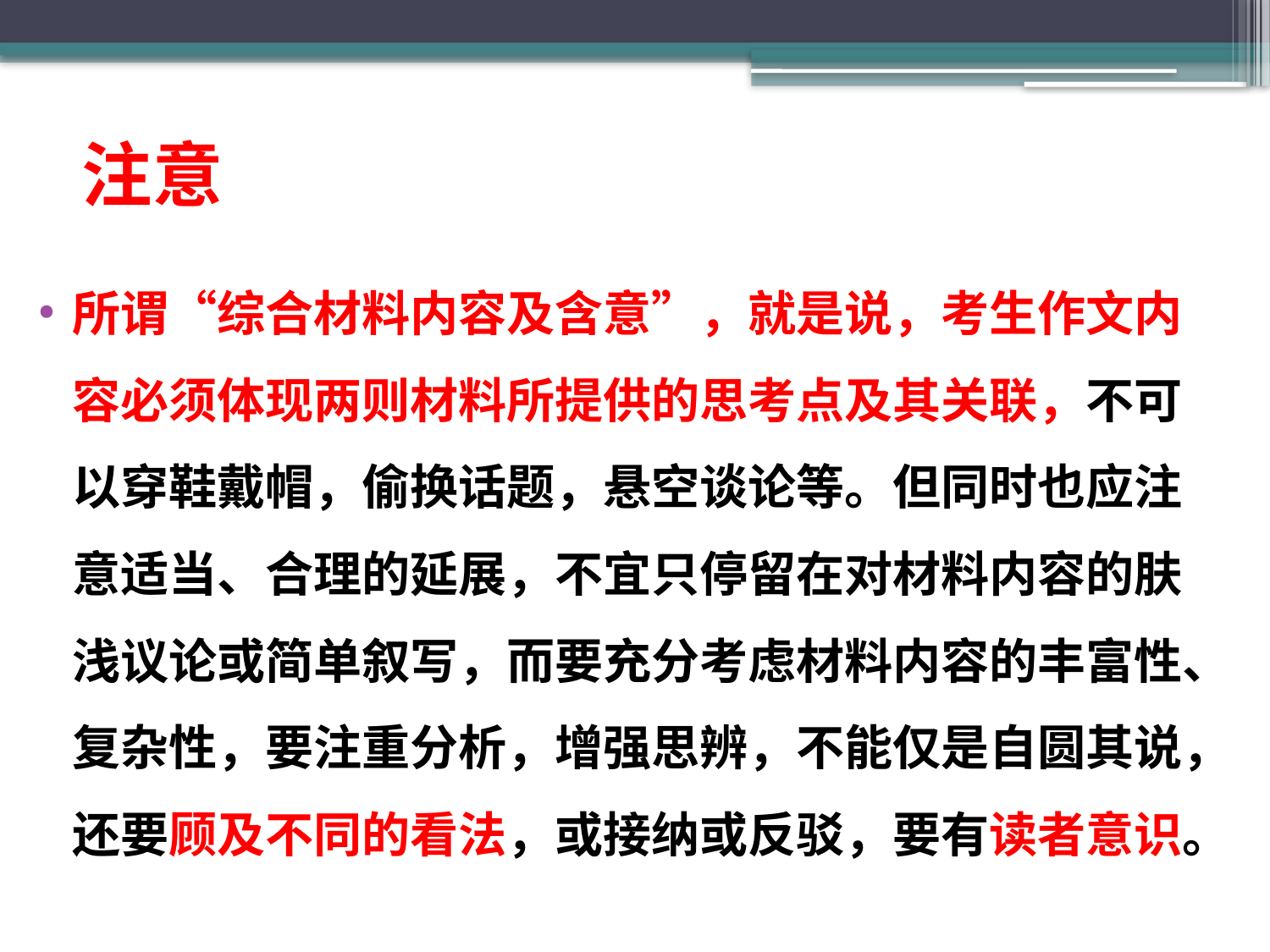

# 注意
所谓“综合材料内容及含意”，就是说，考生作文内容必须体现两则材料所提供的思考点及其关联，不可以穿鞋戴帽，偷换话题，悬空谈论等。但同时也应注意适当、合理的延展，不宜只停留在对材料内容的肤浅议论或简单叙写，而要充分考虑材料内容的丰富性、复杂性，要注重分析，增强思辨，不能仅是自圆其说，还要顾及不同的看法，或接纳或反驳，要有读者意识。